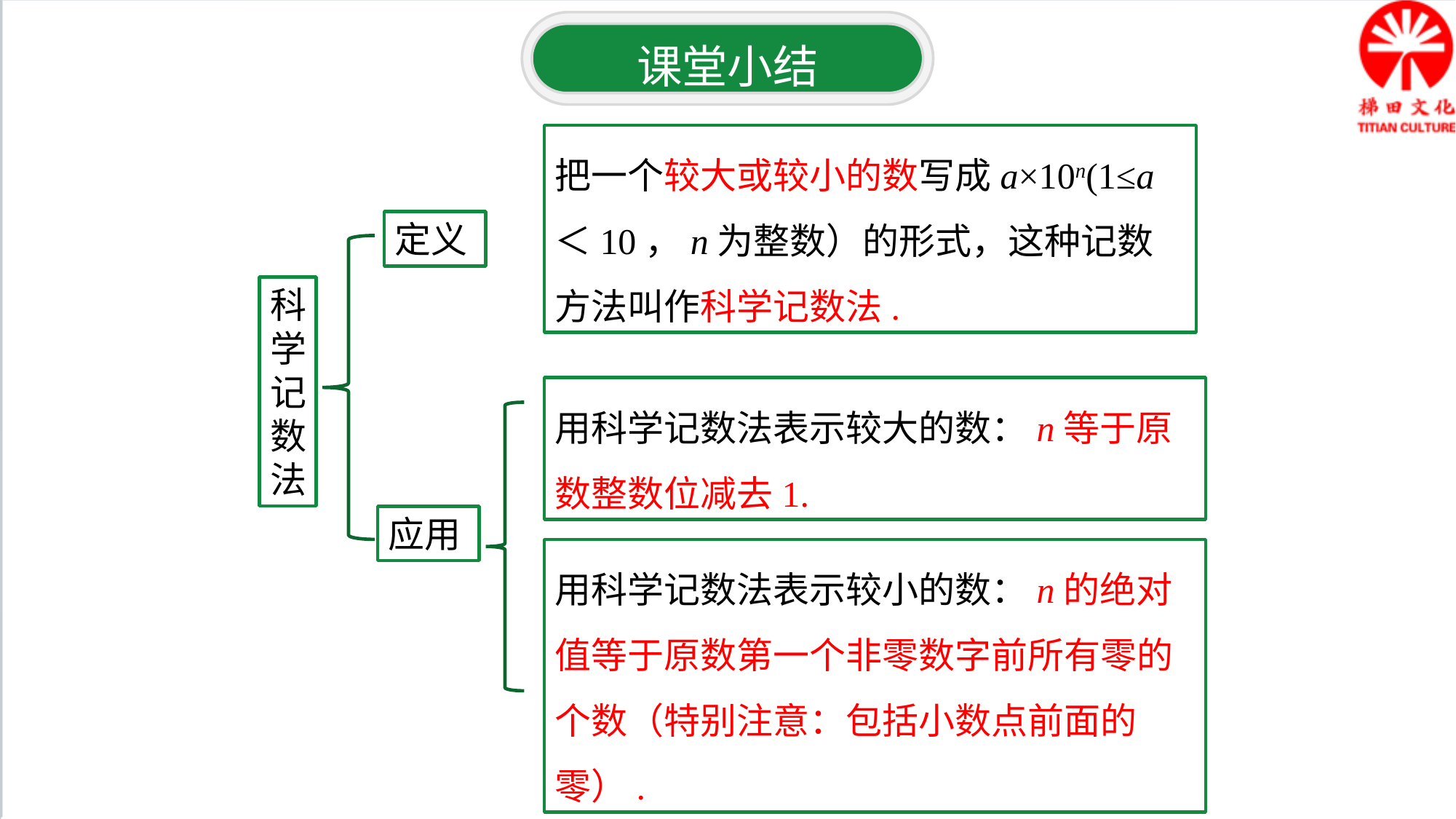

课堂小结
把一个较大或较小的数写成a×10n(1≤a＜10，n为整数）的形式，这种记数方法叫作科学记数法.
定义

科学记数法
用科学记数法表示较大的数：n等于原数整数位减去1.

应用
用科学记数法表示较小的数：n的绝对值等于原数第一个非零数字前所有零的个数（特别注意：包括小数点前面的零）.